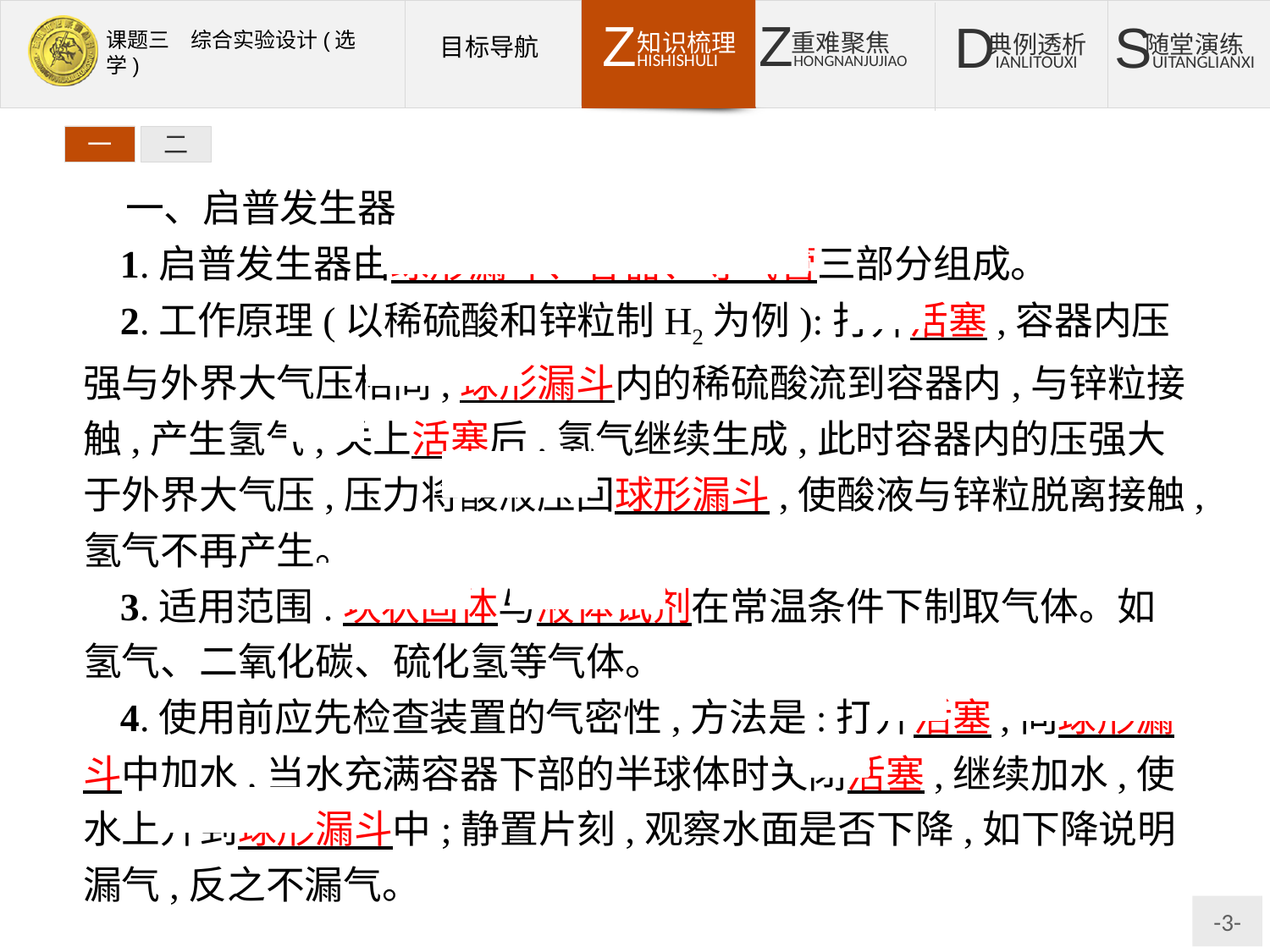

一
二
一、启普发生器
1.启普发生器由球形漏斗、容器、导气管三部分组成。
2.工作原理(以稀硫酸和锌粒制H2为例):打开活塞,容器内压强与外界大气压相同,球形漏斗内的稀硫酸流到容器内,与锌粒接触,产生氢气;关上活塞后,氢气继续生成,此时容器内的压强大于外界大气压,压力将酸液压回球形漏斗,使酸液与锌粒脱离接触,氢气不再产生。
3.适用范围:块状固体与液体试剂在常温条件下制取气体。如氢气、二氧化碳、硫化氢等气体。
4.使用前应先检查装置的气密性,方法是:打开活塞,向球形漏斗中加水,当水充满容器下部的半球体时关闭活塞,继续加水,使水上升到球形漏斗中;静置片刻,观察水面是否下降,如下降说明漏气,反之不漏气。